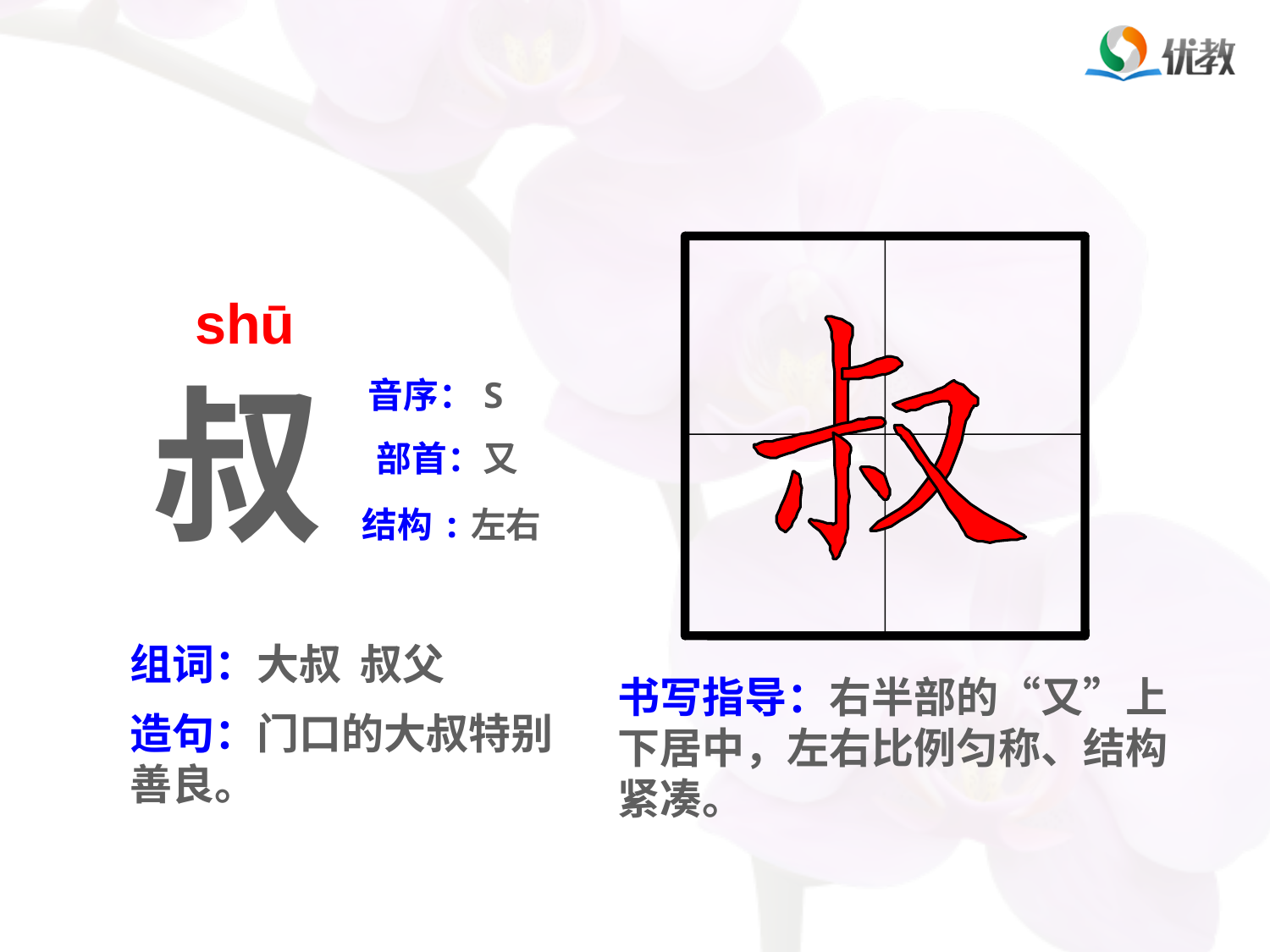

shū

叔

音序：S

部首：又

结构:左右
组词：大叔  叔父
书写指导：右半部的“又”上下居中，左右比例匀称、结构紧凑。
造句：门口的大叔特别善良。